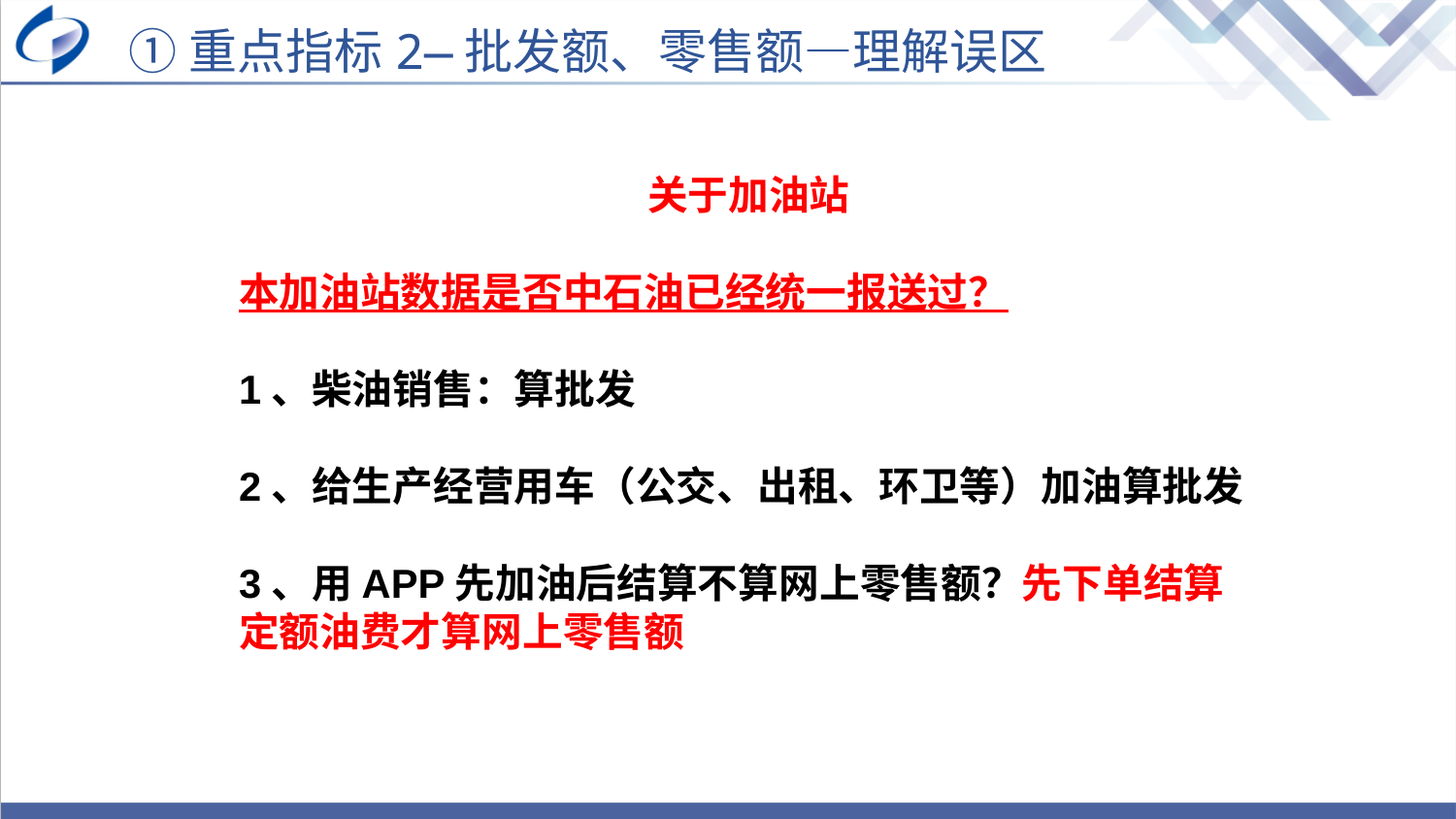

①重点指标2—批发额、零售额—理解误区
关于加油站

本加油站数据是否中石油已经统一报送过？

1、柴油销售：算批发

2、给生产经营用车（公交、出租、环卫等）加油算批发

3、用APP先加油后结算不算网上零售额？先下单结算定额油费才算网上零售额

普查数据处理系统